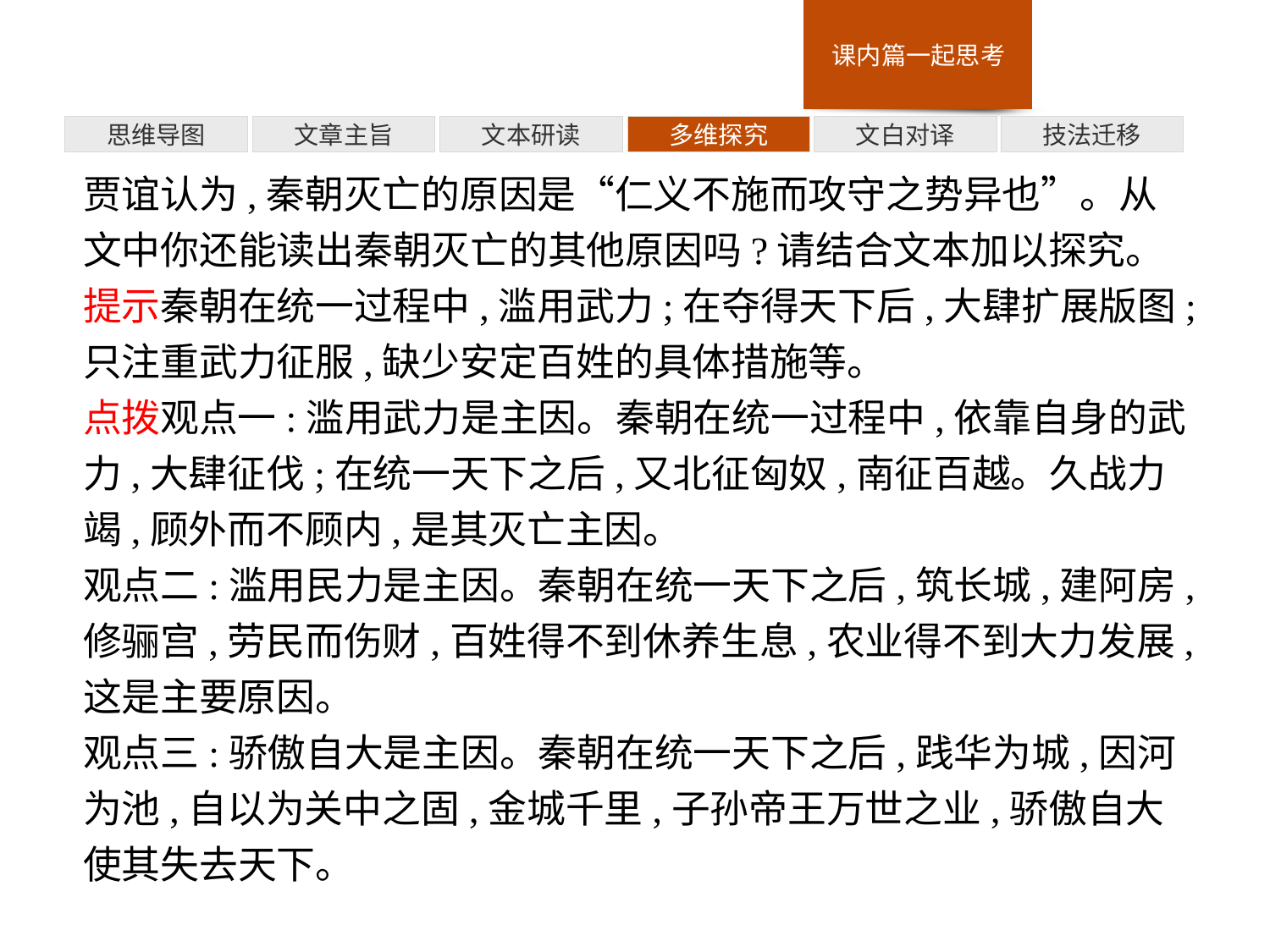

多维探究
思维导图
文章主旨
文本研读
文白对译
技法迁移
贾谊认为,秦朝灭亡的原因是“仁义不施而攻守之势异也”。从文中你还能读出秦朝灭亡的其他原因吗?请结合文本加以探究。
提示秦朝在统一过程中,滥用武力;在夺得天下后,大肆扩展版图;只注重武力征服,缺少安定百姓的具体措施等。
点拨观点一:滥用武力是主因。秦朝在统一过程中,依靠自身的武力,大肆征伐;在统一天下之后,又北征匈奴,南征百越。久战力竭,顾外而不顾内,是其灭亡主因。
观点二:滥用民力是主因。秦朝在统一天下之后,筑长城,建阿房,修骊宫,劳民而伤财,百姓得不到休养生息,农业得不到大力发展,这是主要原因。
观点三:骄傲自大是主因。秦朝在统一天下之后,践华为城,因河为池,自以为关中之固,金城千里,子孙帝王万世之业,骄傲自大使其失去天下。